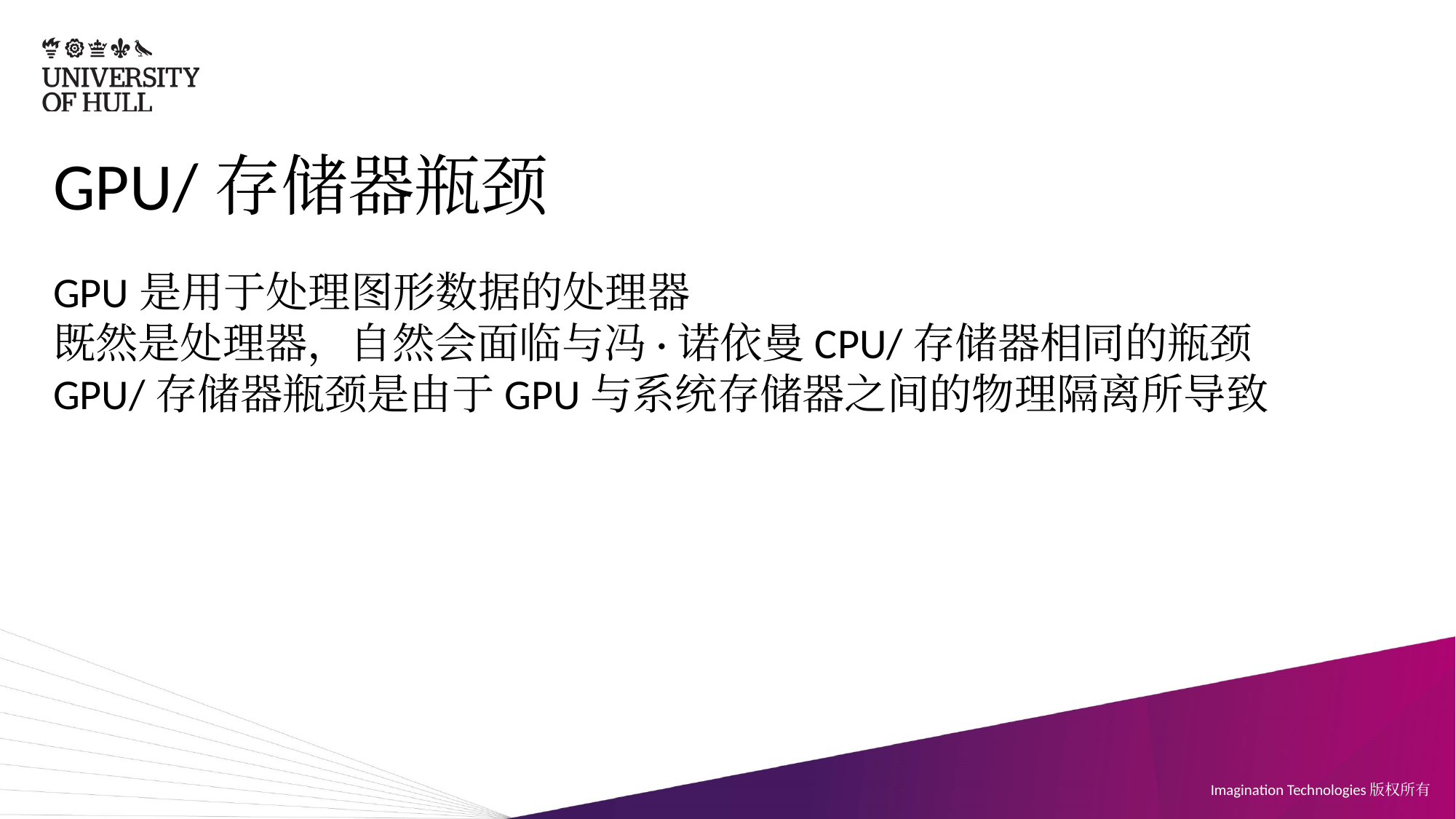

# GPU/存储器瓶颈
GPU是用于处理图形数据的处理器
既然是处理器，自然会面临与冯·诺依曼CPU/存储器相同的瓶颈
GPU/存储器瓶颈是由于GPU与系统存储器之间的物理隔离所导致